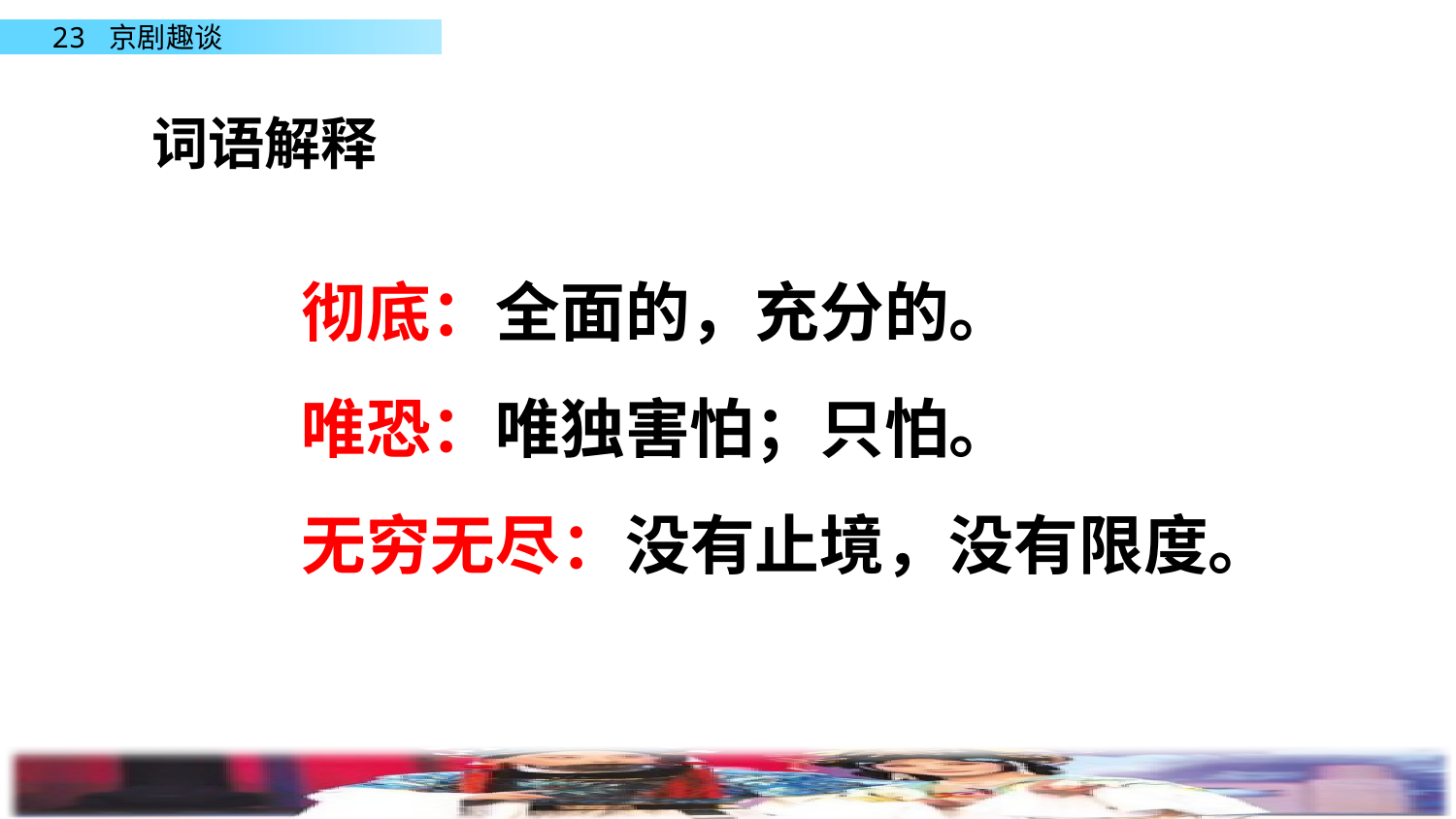

词语解释

彻底：全面的，充分的。
唯恐：唯独害怕；只怕。
无穷无尽：没有止境，没有限度。